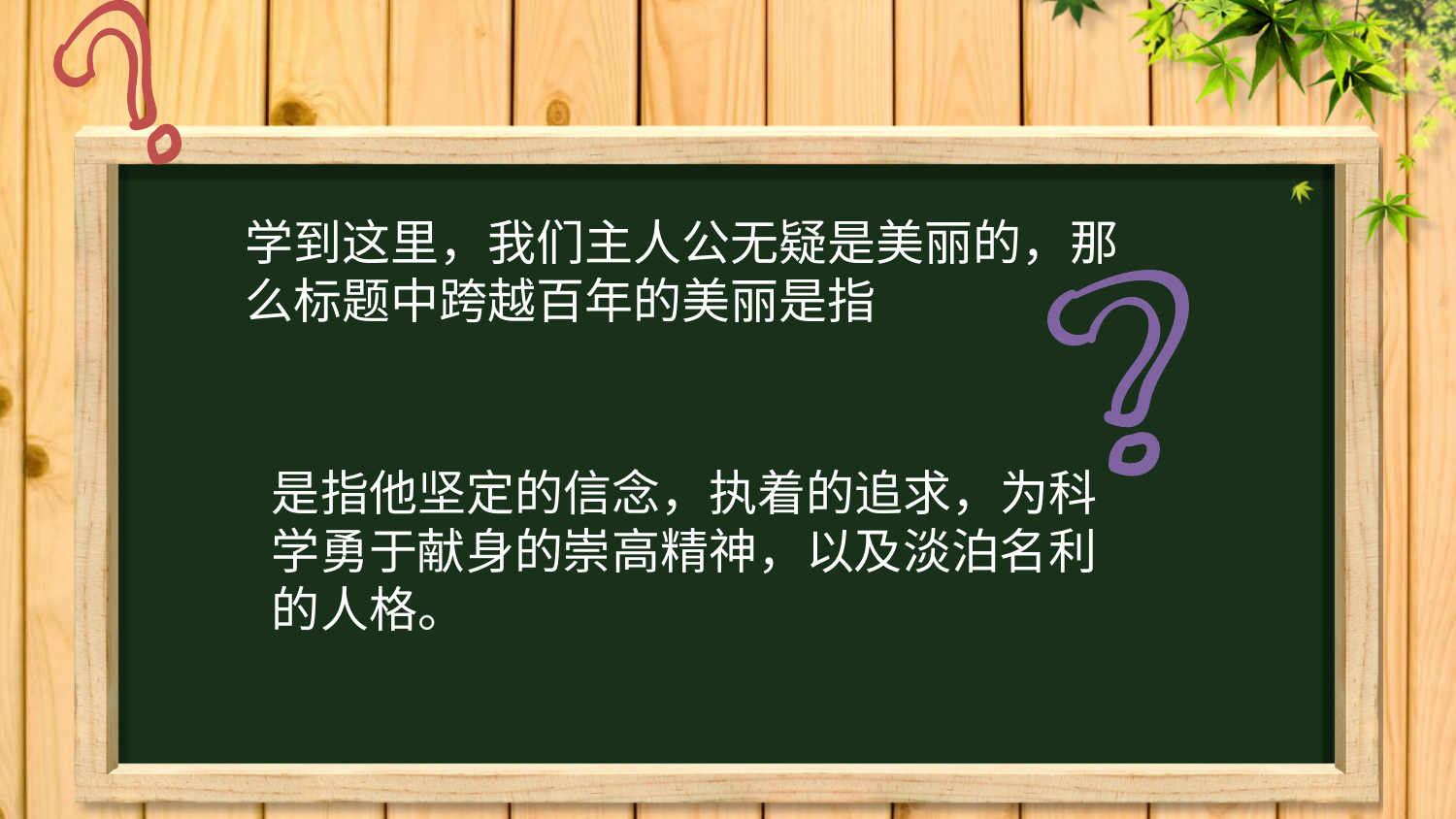

学到这里，我们主人公无疑是美丽的，那么标题中跨越百年的美丽是指

是指他坚定的信念，执着的追求，为科学勇于献身的崇高精神，以及淡泊名利的人格。